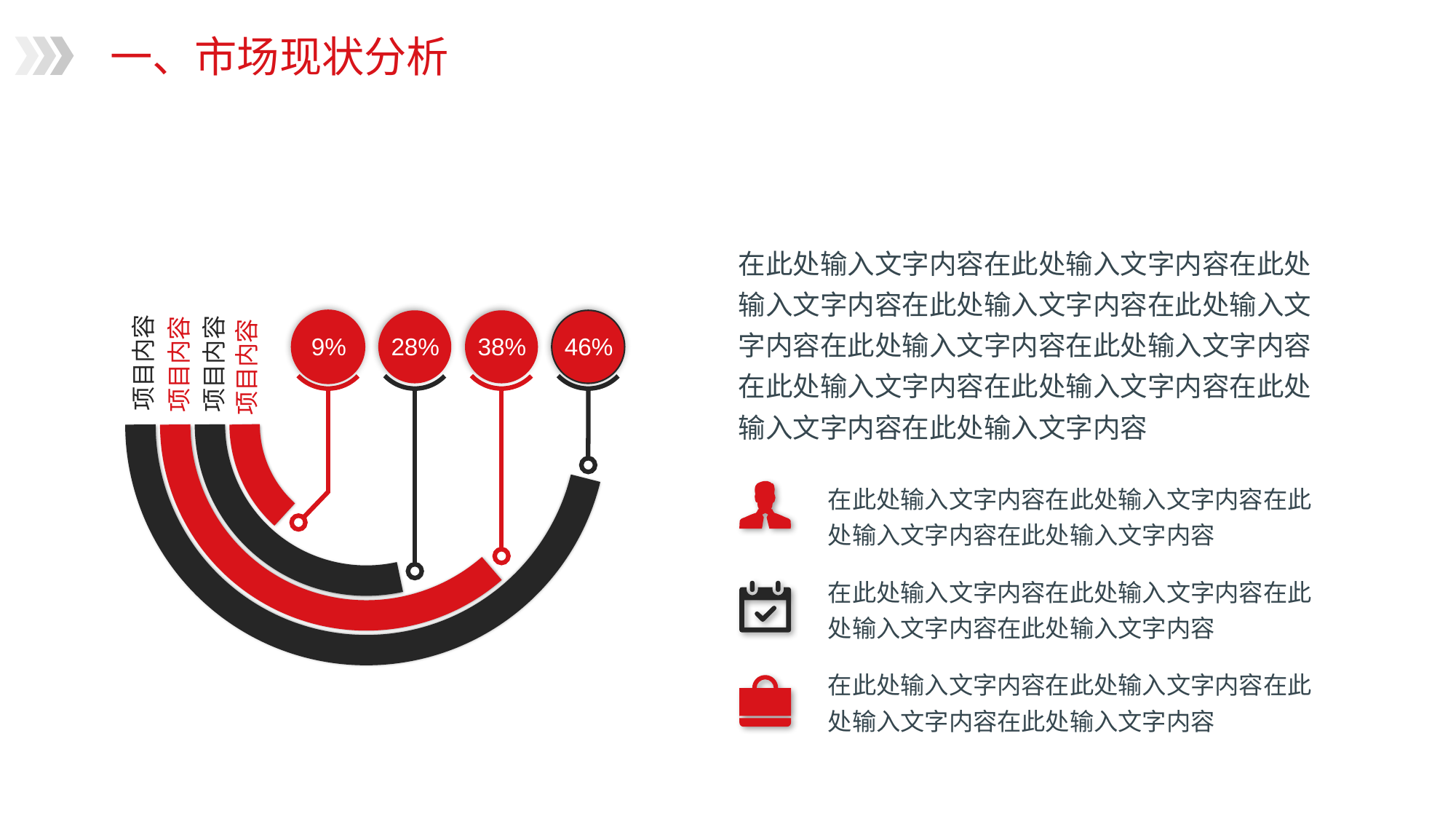

一、市场现状分析

9%
46%
28%
38%
项目内容
项目内容
项目内容
项目内容
在此处输入文字内容在此处输入文字内容在此处输入文字内容在此处输入文字内容在此处输入文字内容在此处输入文字内容在此处输入文字内容在此处输入文字内容在此处输入文字内容在此处输入文字内容在此处输入文字内容
在此处输入文字内容在此处输入文字内容在此处输入文字内容在此处输入文字内容

在此处输入文字内容在此处输入文字内容在此处输入文字内容在此处输入文字内容

在此处输入文字内容在此处输入文字内容在此处输入文字内容在此处输入文字内容